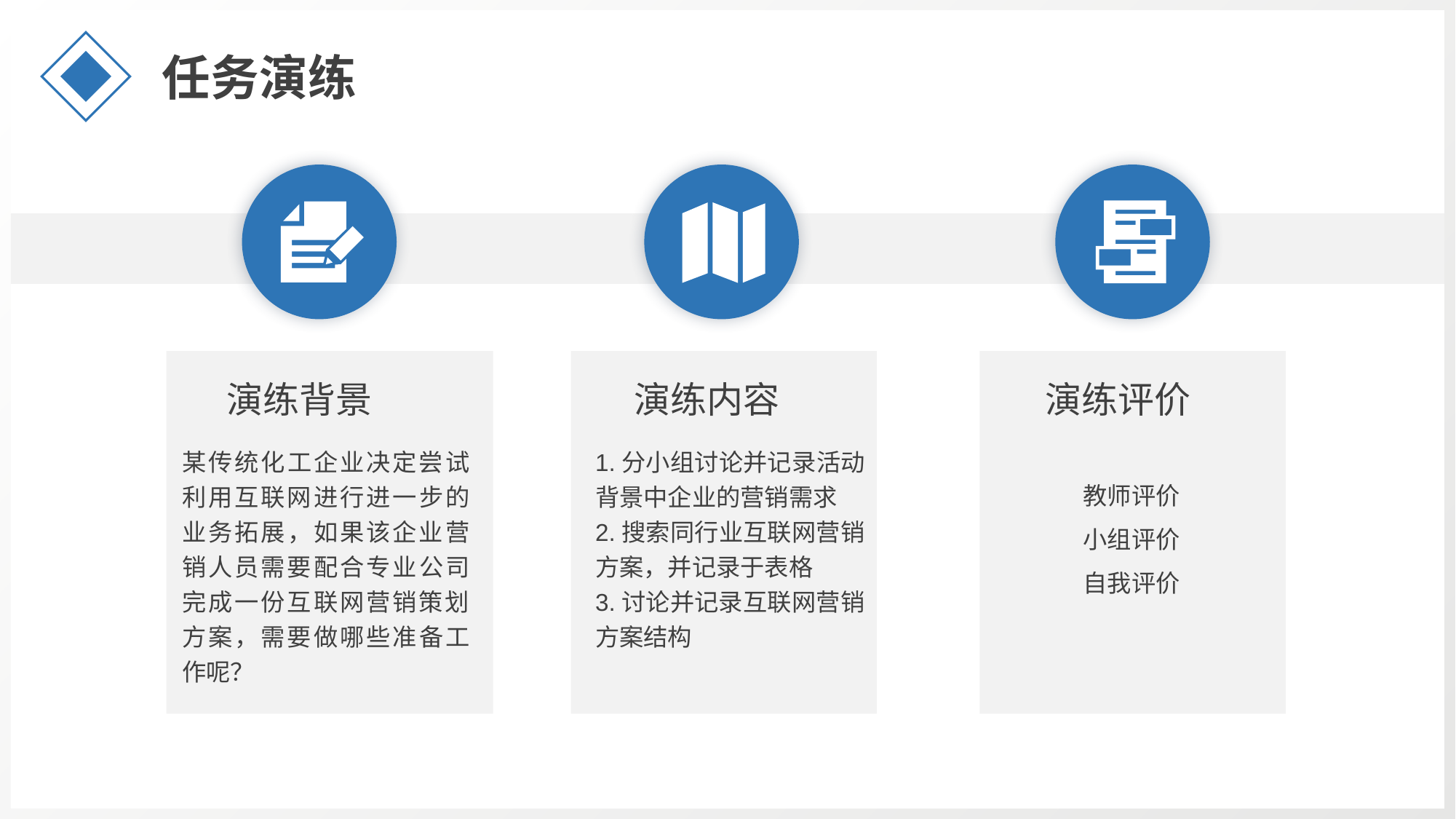

任务演练

演练背景
演练内容
演练评价
某传统化工企业决定尝试利用互联网进行进一步的业务拓展，如果该企业营销人员需要配合专业公司完成一份互联网营销策划方案，需要做哪些准备工作呢？
1.分小组讨论并记录活动背景中企业的营销需求
2.搜索同行业互联网营销方案，并记录于表格
3.讨论并记录互联网营销方案结构
教师评价
小组评价
自我评价